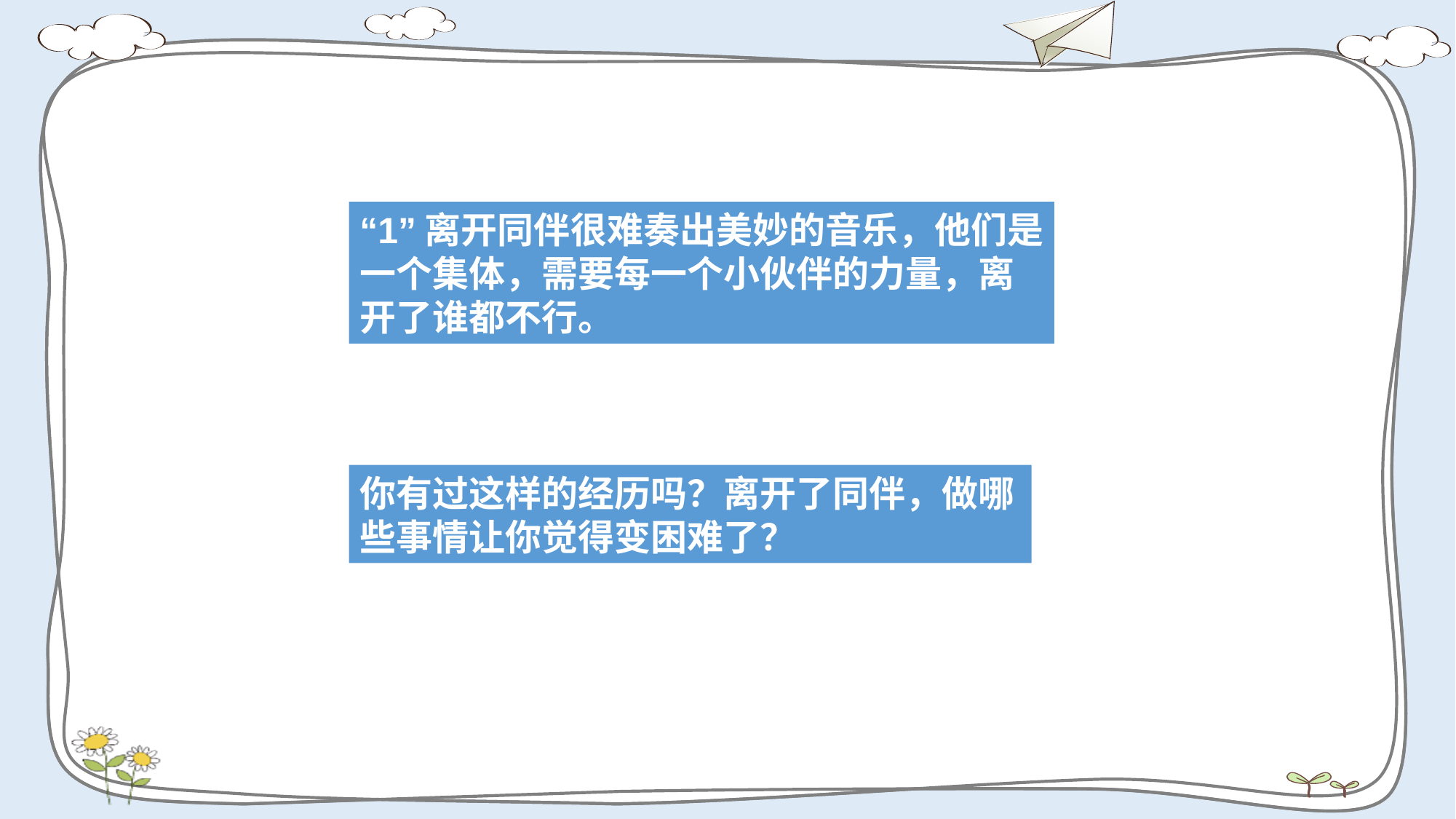

“1”离开同伴很难奏出美妙的音乐，他们是一个集体，需要每一个小伙伴的力量，离开了谁都不行。
你有过这样的经历吗？离开了同伴，做哪些事情让你觉得变困难了？